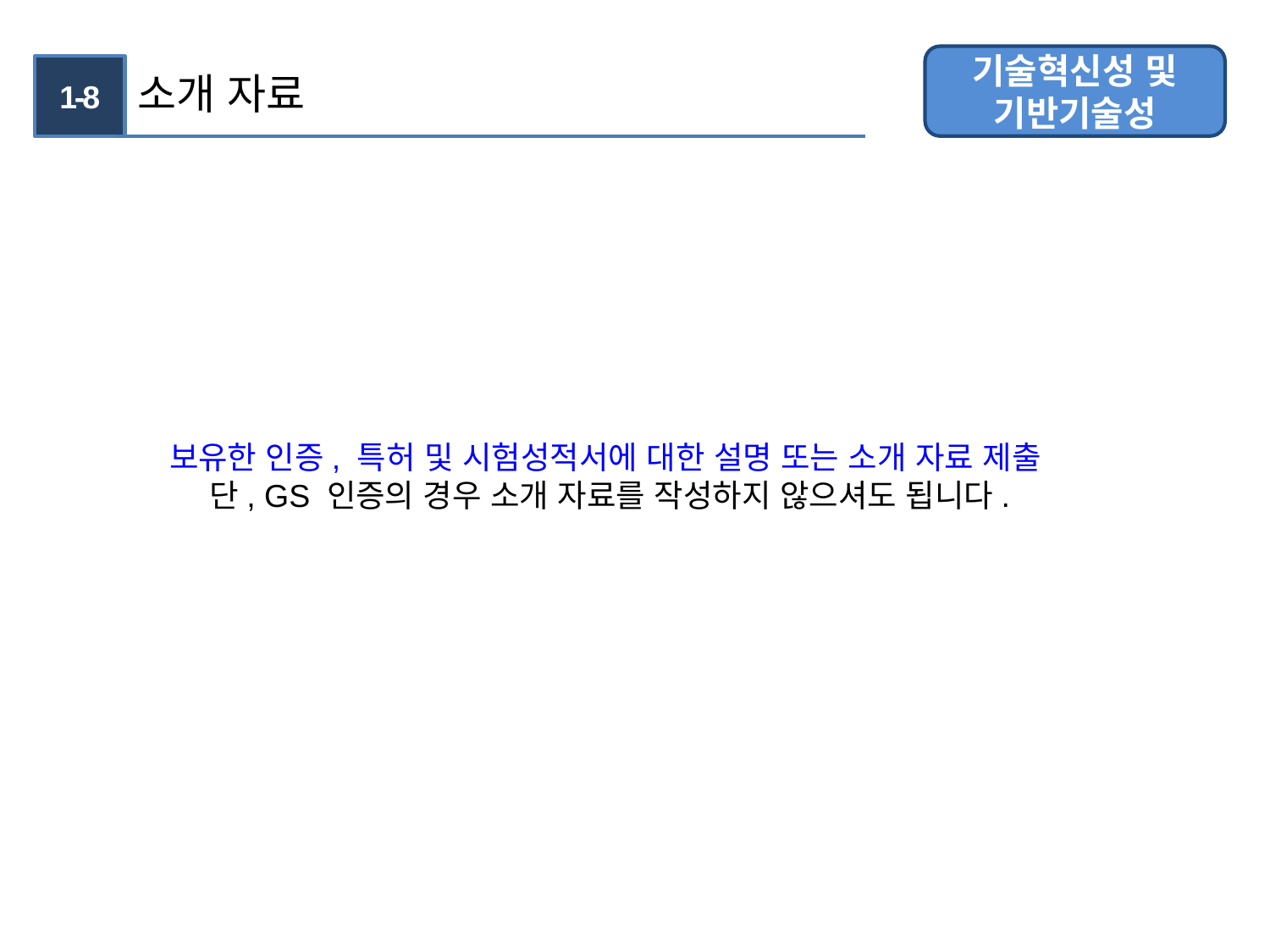

기술혁신성 및
기반기술성
1-8
소개 자료
보유한 인증, 특허 및 시험성적서에 대한 설명 또는 소개 자료 제출
단, GS 인증의 경우 소개 자료를 작성하지 않으셔도 됩니다.